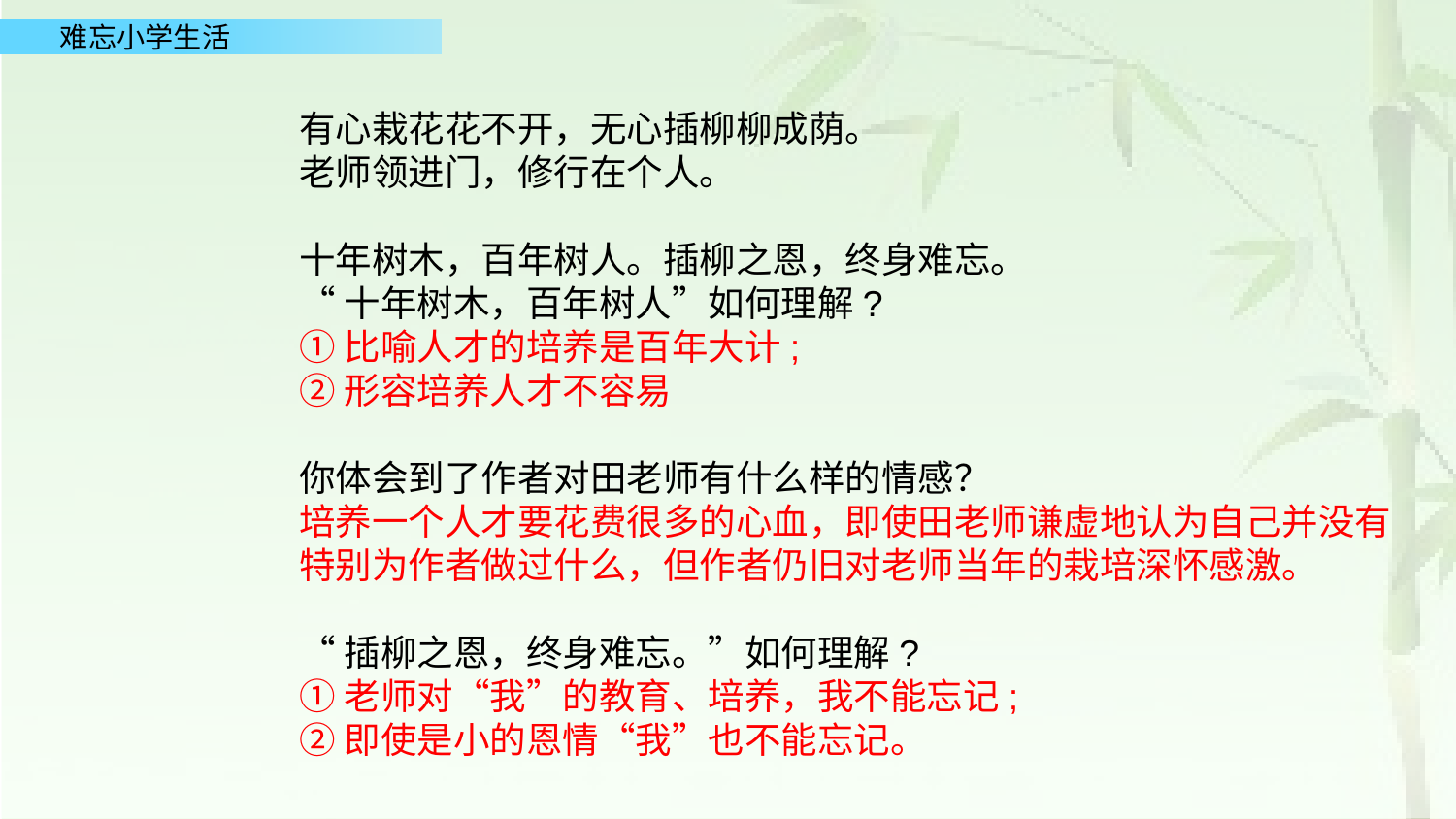

有心栽花花不开，无心插柳柳成荫。
老师领进门，修行在个人。

十年树木，百年树人。插柳之恩，终身难忘。
“十年树木，百年树人”如何理解?
①比喻人才的培养是百年大计;
②形容培养人才不容易

你体会到了作者对田老师有什么样的情感？
培养一个人才要花费很多的心血，即使田老师谦虚地认为自己并没有特别为作者做过什么，但作者仍旧对老师当年的栽培深怀感激。

“插柳之恩，终身难忘。”如何理解?
①老师对“我”的教育、培养，我不能忘记;
②即使是小的恩情“我”也不能忘记。